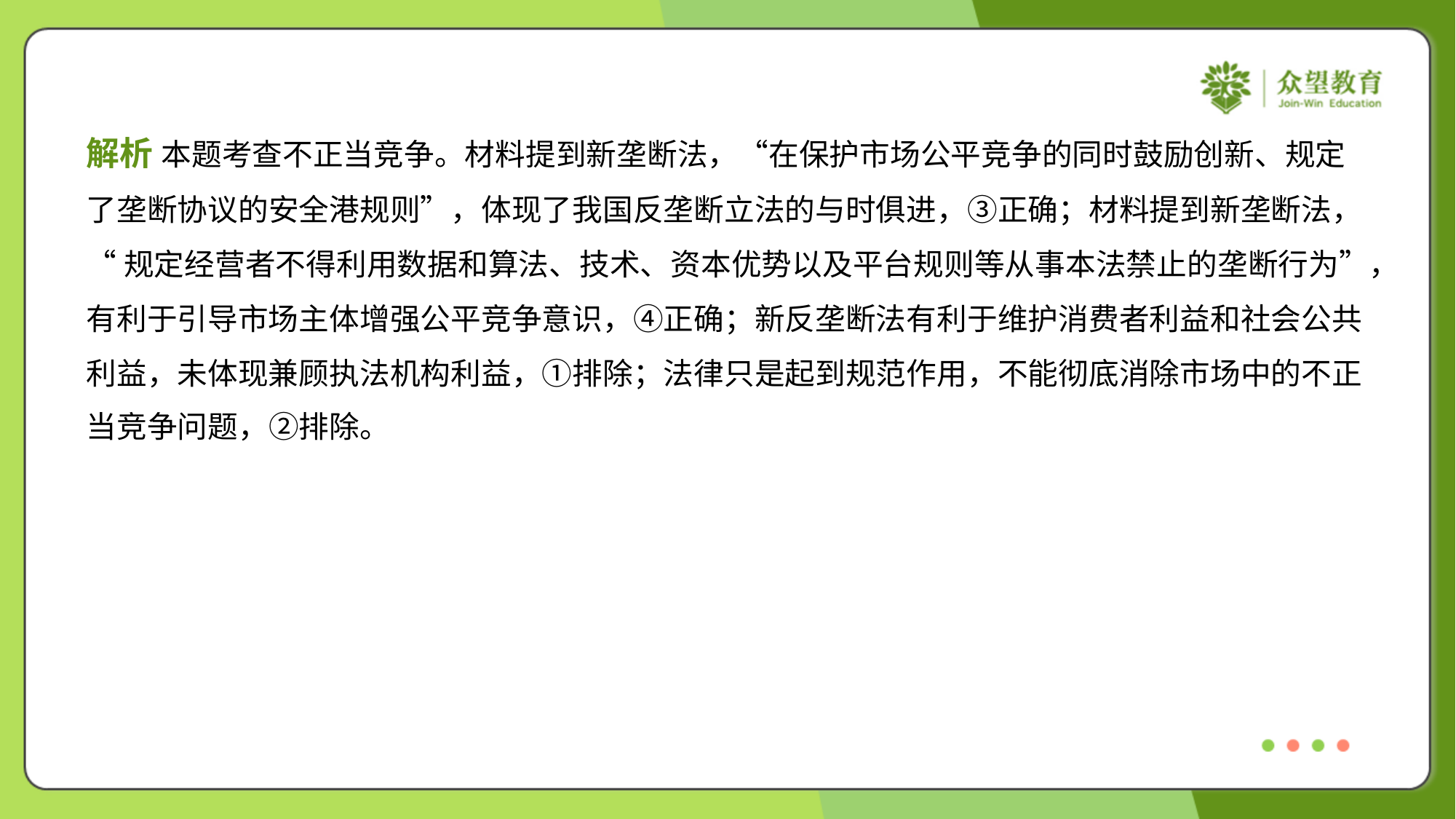

解析 本题考查不正当竞争。材料提到新垄断法，“在保护市场公平竞争的同时鼓励创新、规定
了垄断协议的安全港规则”，体现了我国反垄断立法的与时俱进，③正确；材料提到新垄断法，
“规定经营者不得利用数据和算法、技术、资本优势以及平台规则等从事本法禁止的垄断行为”，
有利于引导市场主体增强公平竞争意识，④正确；新反垄断法有利于维护消费者利益和社会公共
利益，未体现兼顾执法机构利益，①排除；法律只是起到规范作用，不能彻底消除市场中的不正
当竞争问题，②排除。